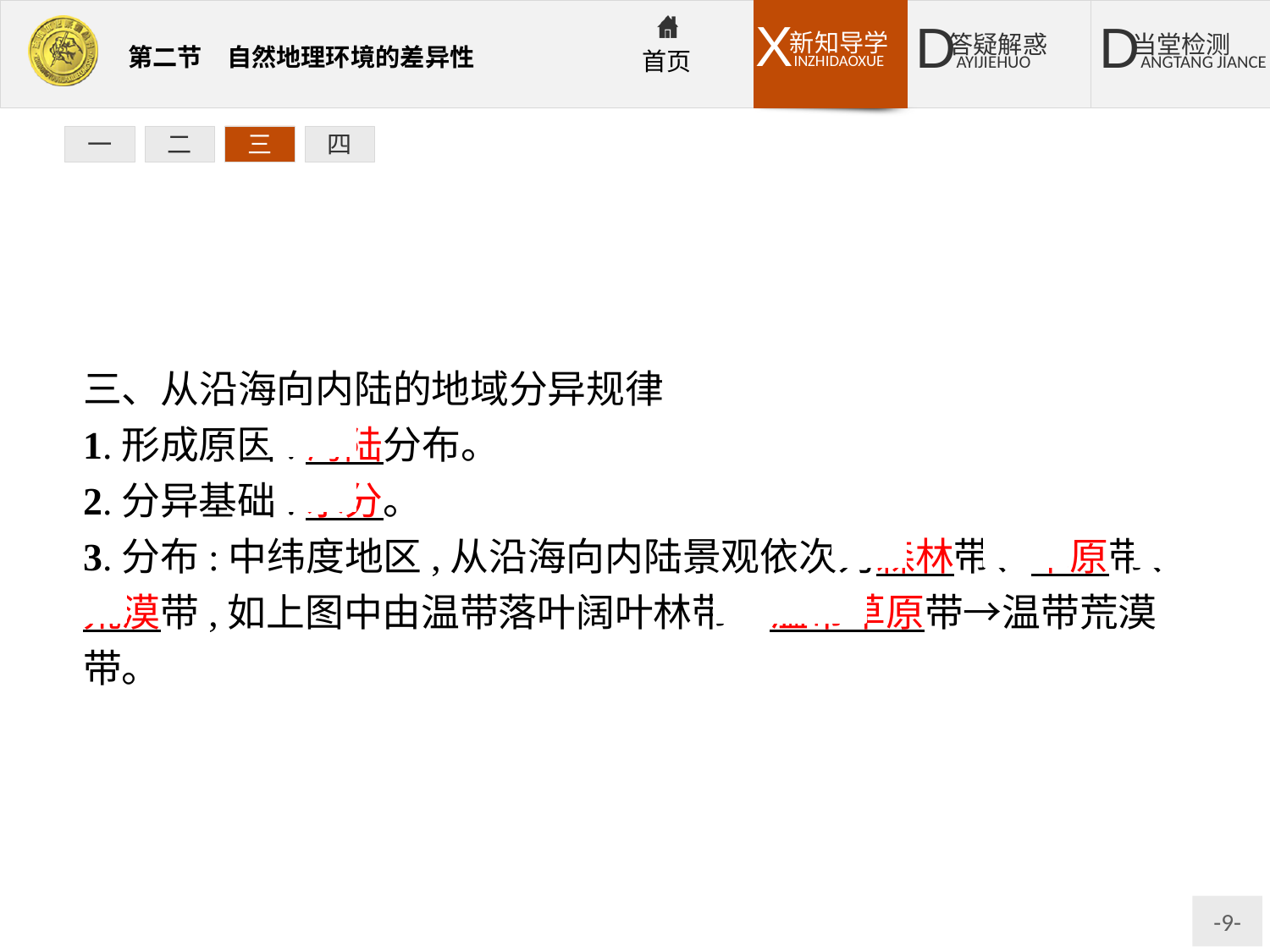

一
二
三
四
三、从沿海向内陆的地域分异规律
1.形成原因:海陆分布。
2.分异基础:水分。
3.分布:中纬度地区,从沿海向内陆景观依次为森林带、草原带、荒漠带,如上图中由温带落叶阔叶林带→温带草原带→温带荒漠带。